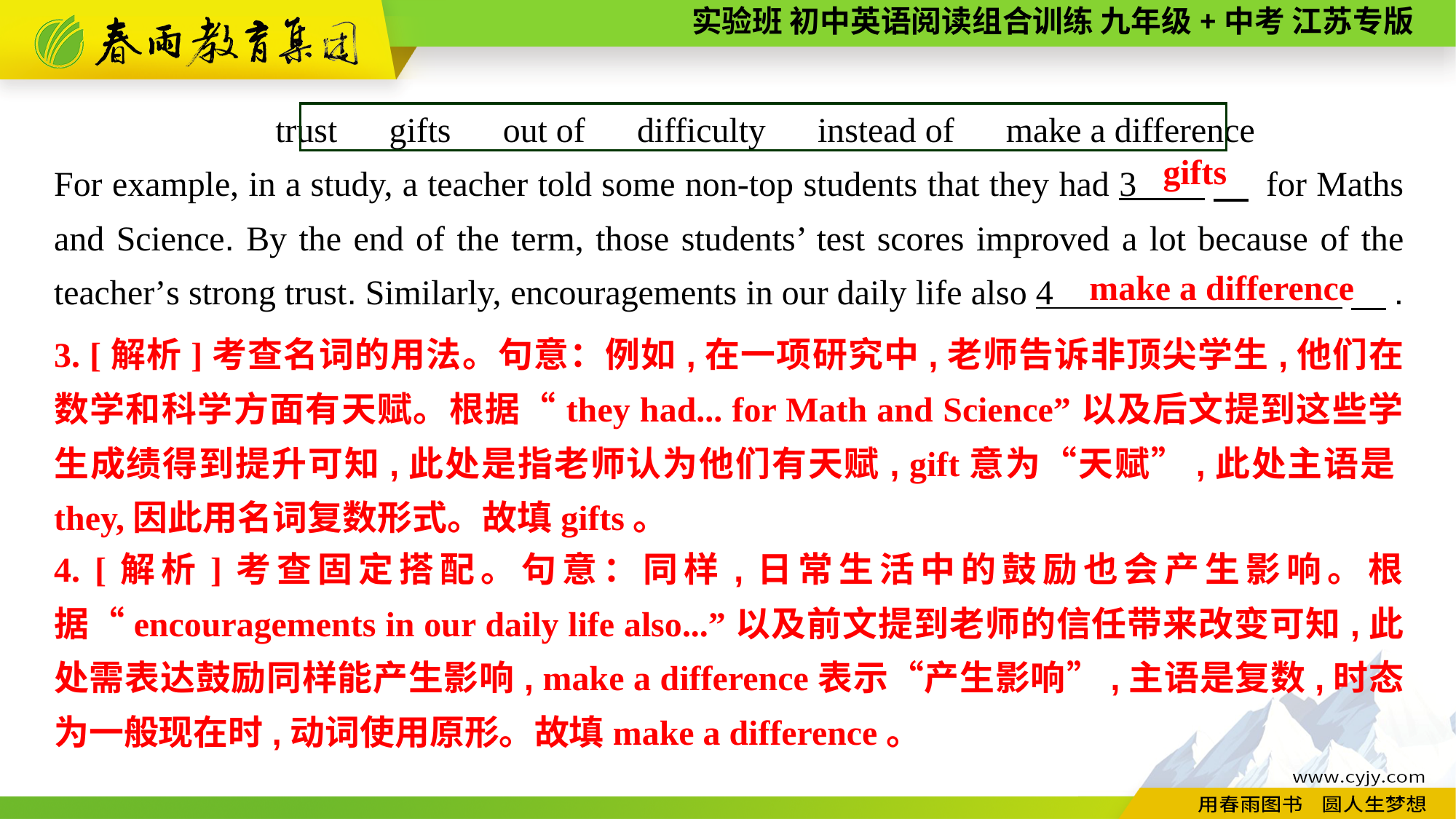

trust　gifts　out of　difficulty　instead of　make a difference
For example, in a study, a teacher told some non-top students that they had 3       　 for Maths and Science. By the end of the term, those students’ test scores improved a lot because of the teacher’s strong trust. Similarly, encouragements in our daily life also 4                                 　.

gifts
make a difference
3. [解析]考查名词的用法。句意：例如,在一项研究中,老师告诉非顶尖学生,他们在数学和科学方面有天赋。根据“they had... for Math and Science”以及后文提到这些学生成绩得到提升可知,此处是指老师认为他们有天赋, gift意为“天赋”,此处主语是they,因此用名词复数形式。故填gifts。
4. [解析]考查固定搭配。句意：同样,日常生活中的鼓励也会产生影响。根据“encouragements in our daily life also...”以及前文提到老师的信任带来改变可知,此处需表达鼓励同样能产生影响, make a difference表示“产生影响”,主语是复数,时态为一般现在时,动词使用原形。故填make a difference。